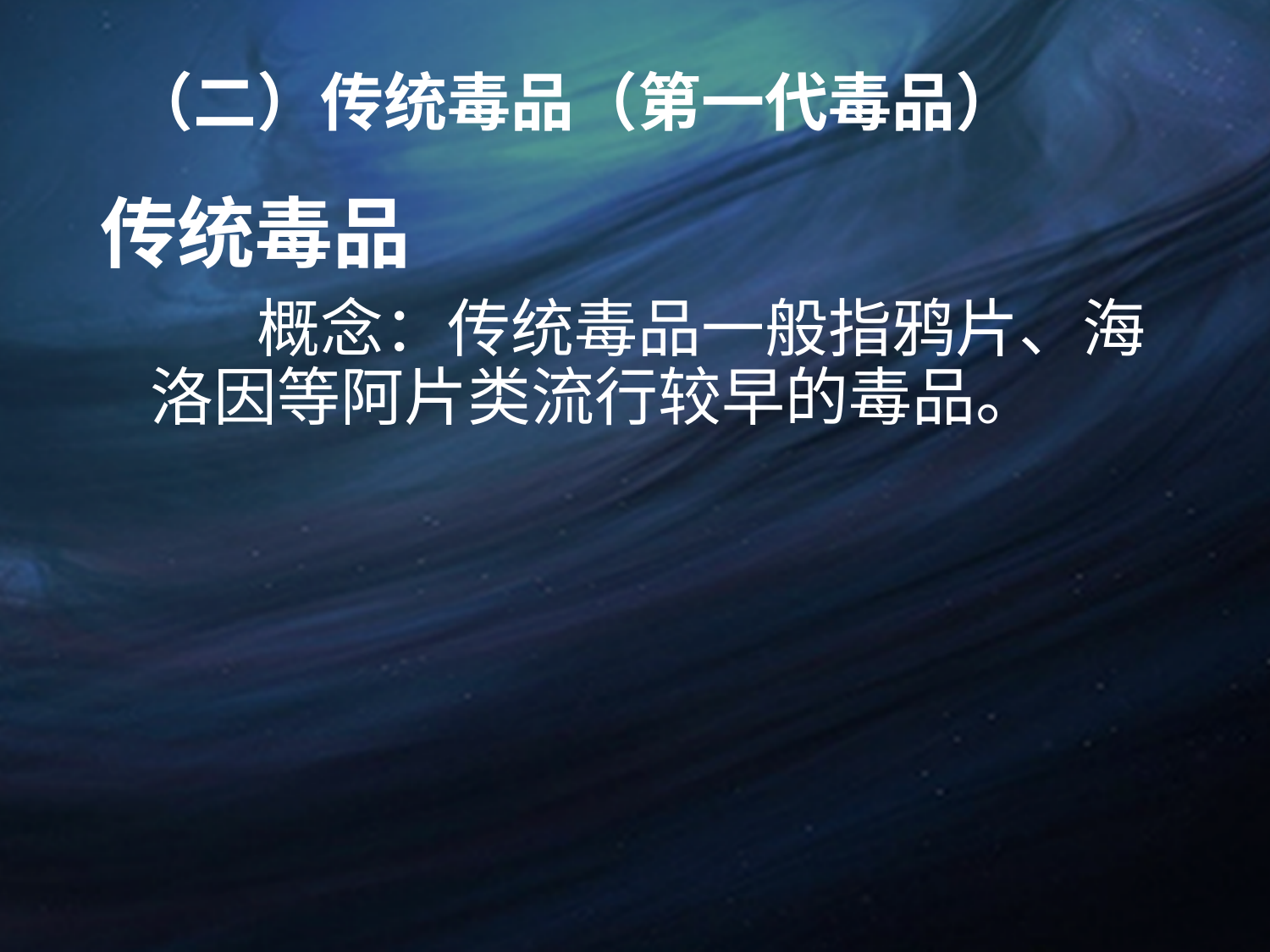

# （二）传统毒品（第一代毒品）
传统毒品
          概念：传统毒品一般指鸦片、海洛因等阿片类流行较早的毒品。
12